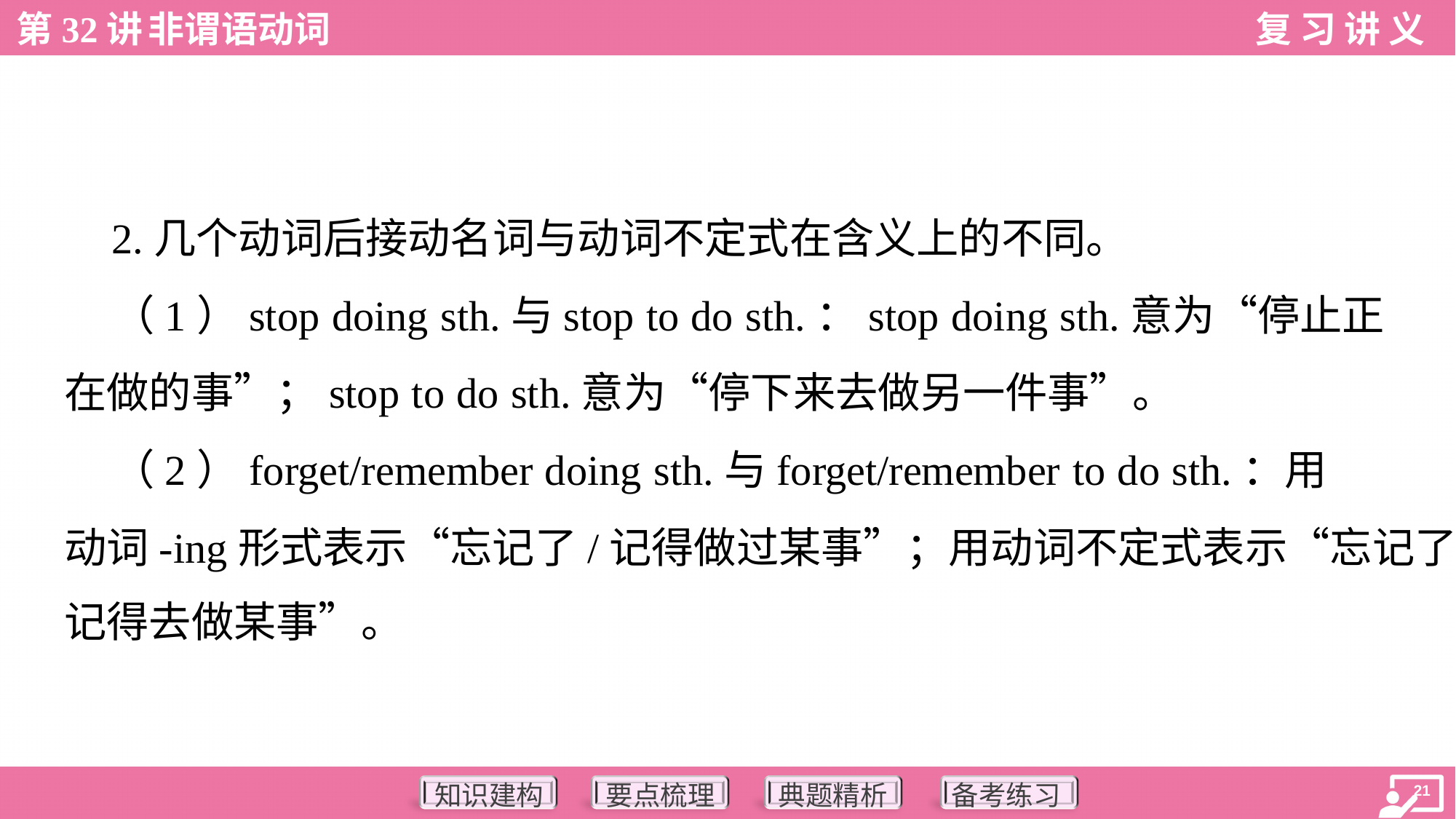

2.几个动词后接动名词与动词不定式在含义上的不同。
    （1）stop doing sth.与stop to do sth.：stop doing sth.意为“停止正
在做的事”；stop to do sth.意为“停下来去做另一件事”。
    （2）forget/remember doing sth.与forget/remember to do sth.：用
动词-ing形式表示“忘记了/记得做过某事”；用动词不定式表示“忘记了/
记得去做某事”。